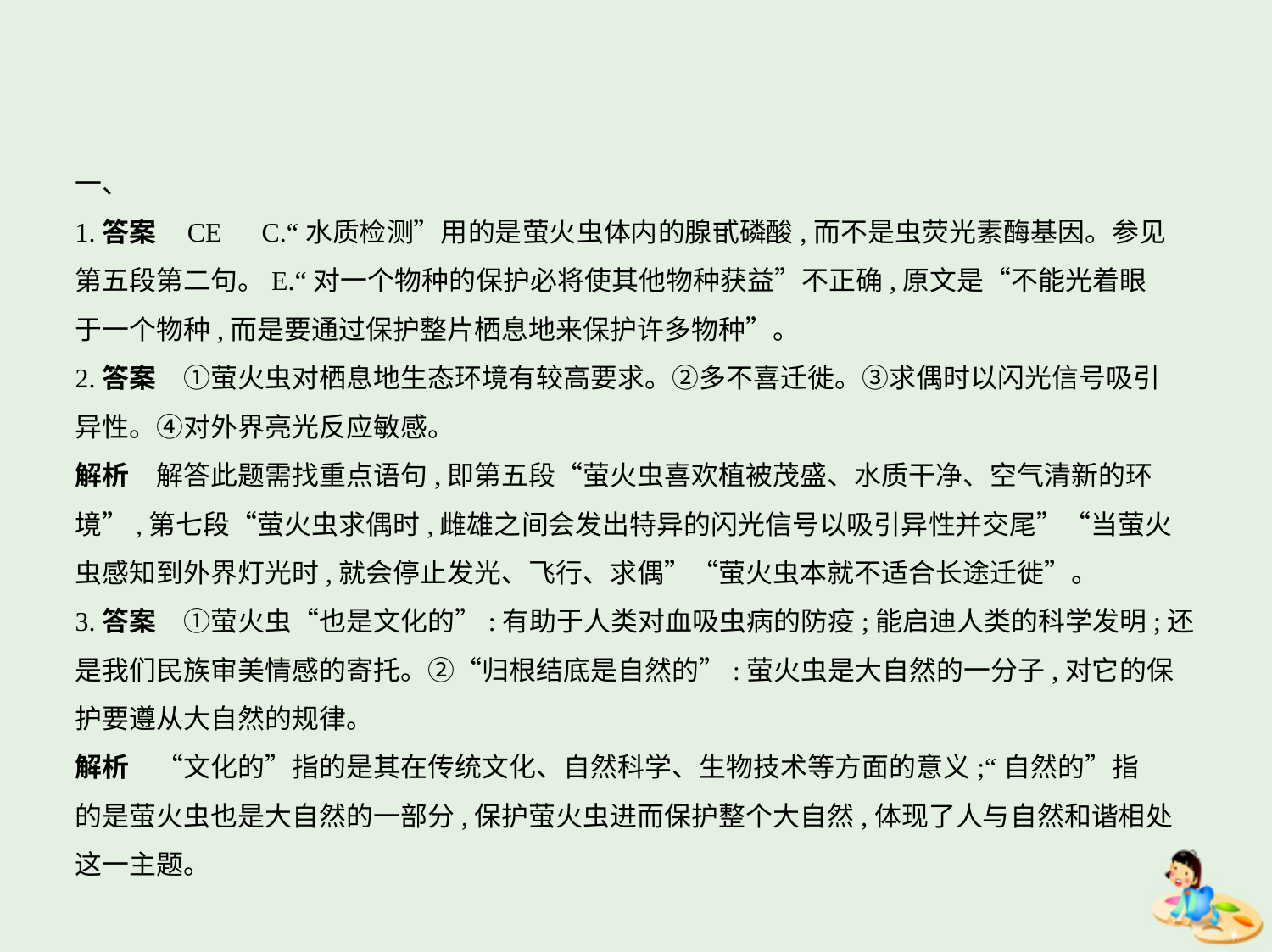

一、
1.答案    CE　C.“水质检测”用的是萤火虫体内的腺甙磷酸,而不是虫荧光素酶基因。参见
第五段第二句。E.“对一个物种的保护必将使其他物种获益”不正确,原文是“不能光着眼
于一个物种,而是要通过保护整片栖息地来保护许多物种”。
2.答案　①萤火虫对栖息地生态环境有较高要求。②多不喜迁徙。③求偶时以闪光信号吸引
异性。④对外界亮光反应敏感。
解析　解答此题需找重点语句,即第五段“萤火虫喜欢植被茂盛、水质干净、空气清新的环
境”,第七段“萤火虫求偶时,雌雄之间会发出特异的闪光信号以吸引异性并交尾”“当萤火
虫感知到外界灯光时,就会停止发光、飞行、求偶”“萤火虫本就不适合长途迁徙”。
3.答案　①萤火虫“也是文化的”:有助于人类对血吸虫病的防疫;能启迪人类的科学发明;还
是我们民族审美情感的寄托。②“归根结底是自然的”:萤火虫是大自然的一分子,对它的保
护要遵从大自然的规律。
解析　“文化的”指的是其在传统文化、自然科学、生物技术等方面的意义;“自然的”指
的是萤火虫也是大自然的一部分,保护萤火虫进而保护整个大自然,体现了人与自然和谐相处
这一主题。